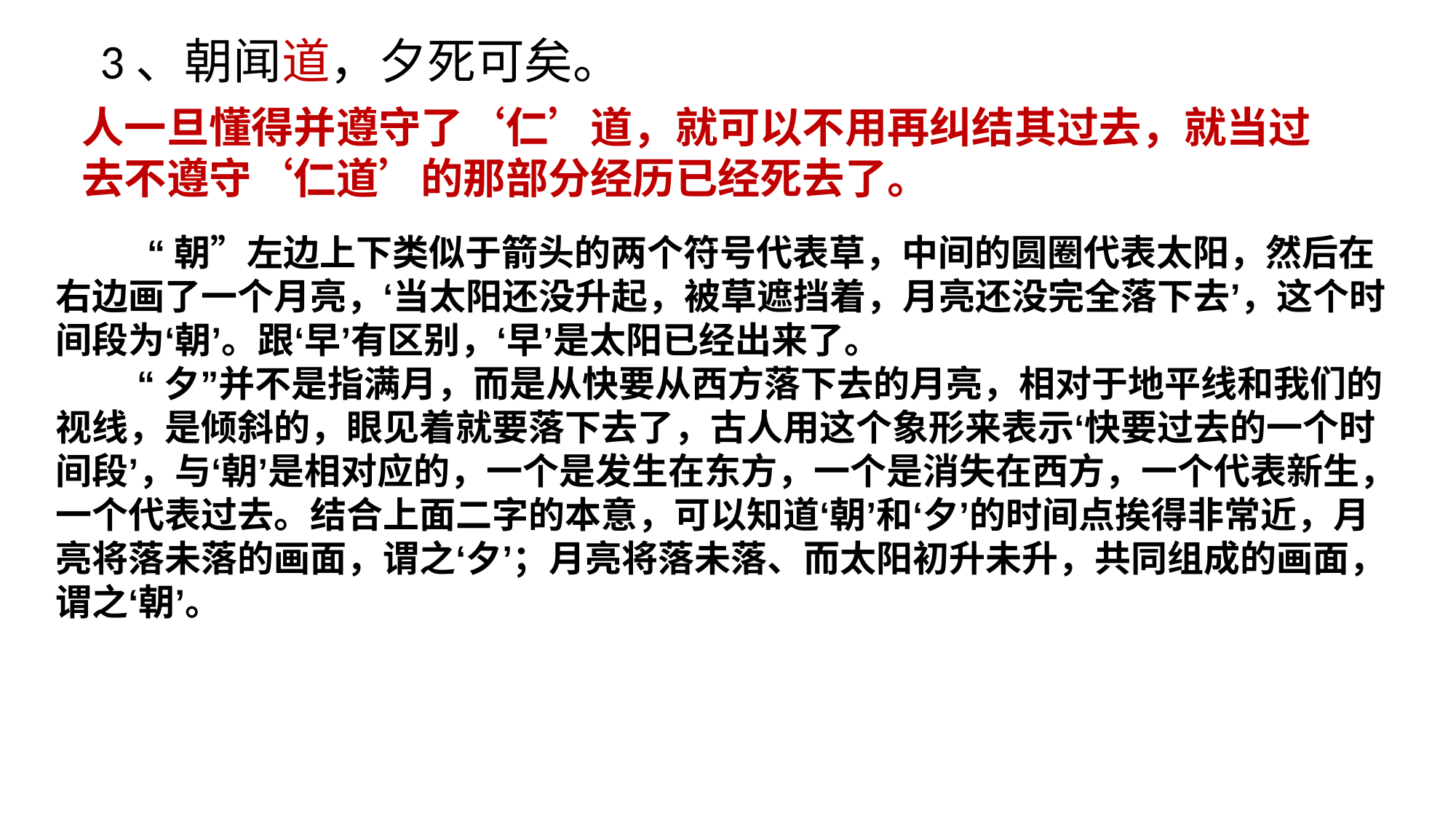

3、朝闻道，夕死可矣。
人一旦懂得并遵守了‘仁’道，就可以不用再纠结其过去，就当过去不遵守‘仁道’的那部分经历已经死去了。
         “朝”左边上下类似于箭头的两个符号代表草，中间的圆圈代表太阳，然后在右边画了一个月亮，‘当太阳还没升起，被草遮挡着，月亮还没完全落下去’，这个时间段为‘朝’。跟‘早’有区别，‘早’是太阳已经出来了。
        “夕”并不是指满月，而是从快要从西方落下去的月亮，相对于地平线和我们的视线，是倾斜的，眼见着就要落下去了，古人用这个象形来表示‘快要过去的一个时间段’，与‘朝’是相对应的，一个是发生在东方，一个是消失在西方，一个代表新生，一个代表过去。结合上面二字的本意，可以知道‘朝’和‘夕’的时间点挨得非常近，月亮将落未落的画面，谓之‘夕’；月亮将落未落、而太阳初升未升，共同组成的画面，谓之‘朝’。